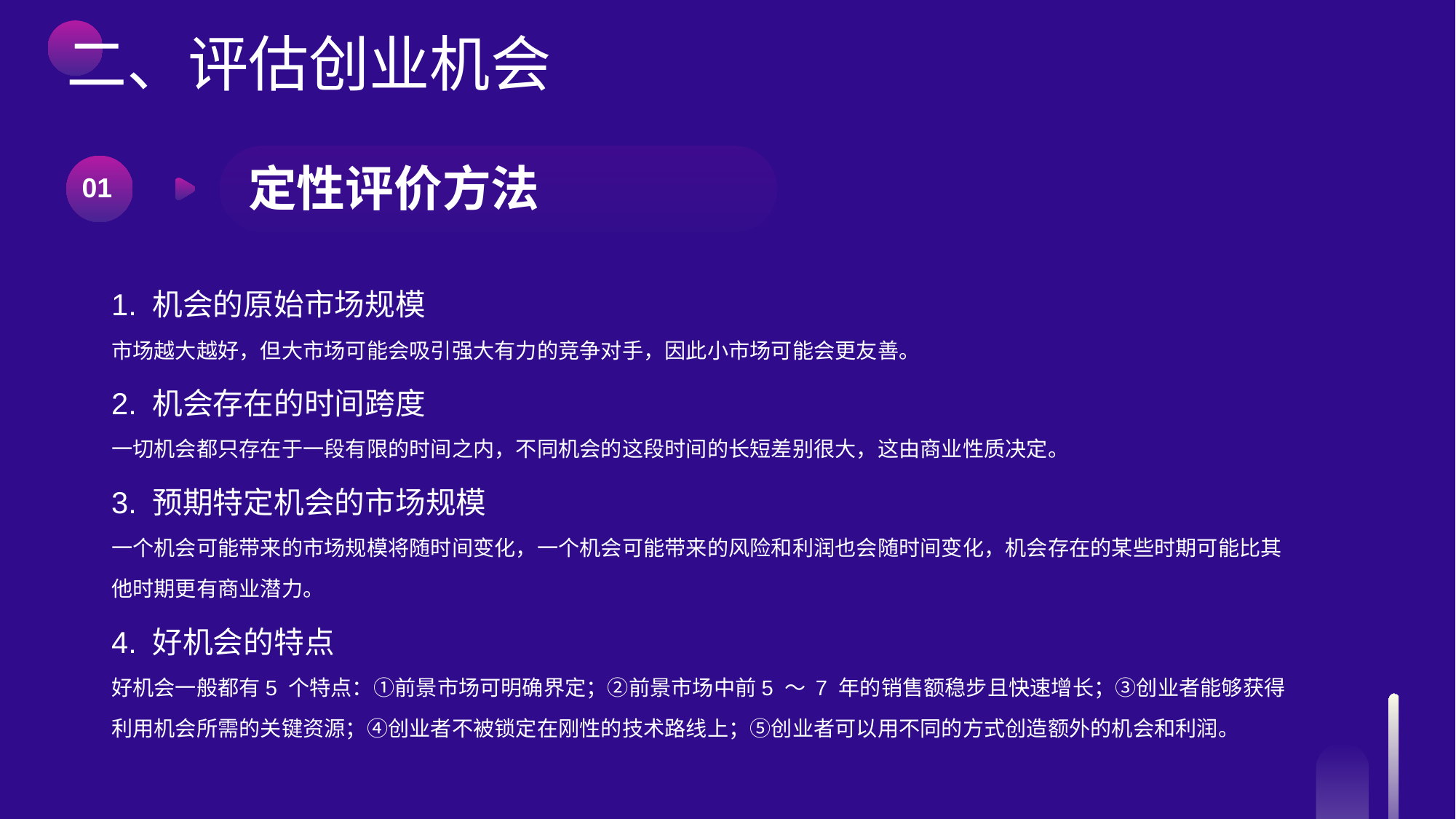

二、评估创业机会

定性评价方法

01

1. 机会的原始市场规模
市场越大越好，但大市场可能会吸引强大有力的竞争对手，因此小市场可能会更友善。
2. 机会存在的时间跨度
一切机会都只存在于一段有限的时间之内，不同机会的这段时间的长短差别很大，这由商业性质决定。
3. 预期特定机会的市场规模
一个机会可能带来的市场规模将随时间变化，一个机会可能带来的风险和利润也会随时间变化，机会存在的某些时期可能比其他时期更有商业潜力。
4. 好机会的特点
好机会一般都有5 个特点：①前景市场可明确界定；②前景市场中前5 ～ 7 年的销售额稳步且快速增长；③创业者能够获得利用机会所需的关键资源；④创业者不被锁定在刚性的技术路线上；⑤创业者可以用不同的方式创造额外的机会和利润。